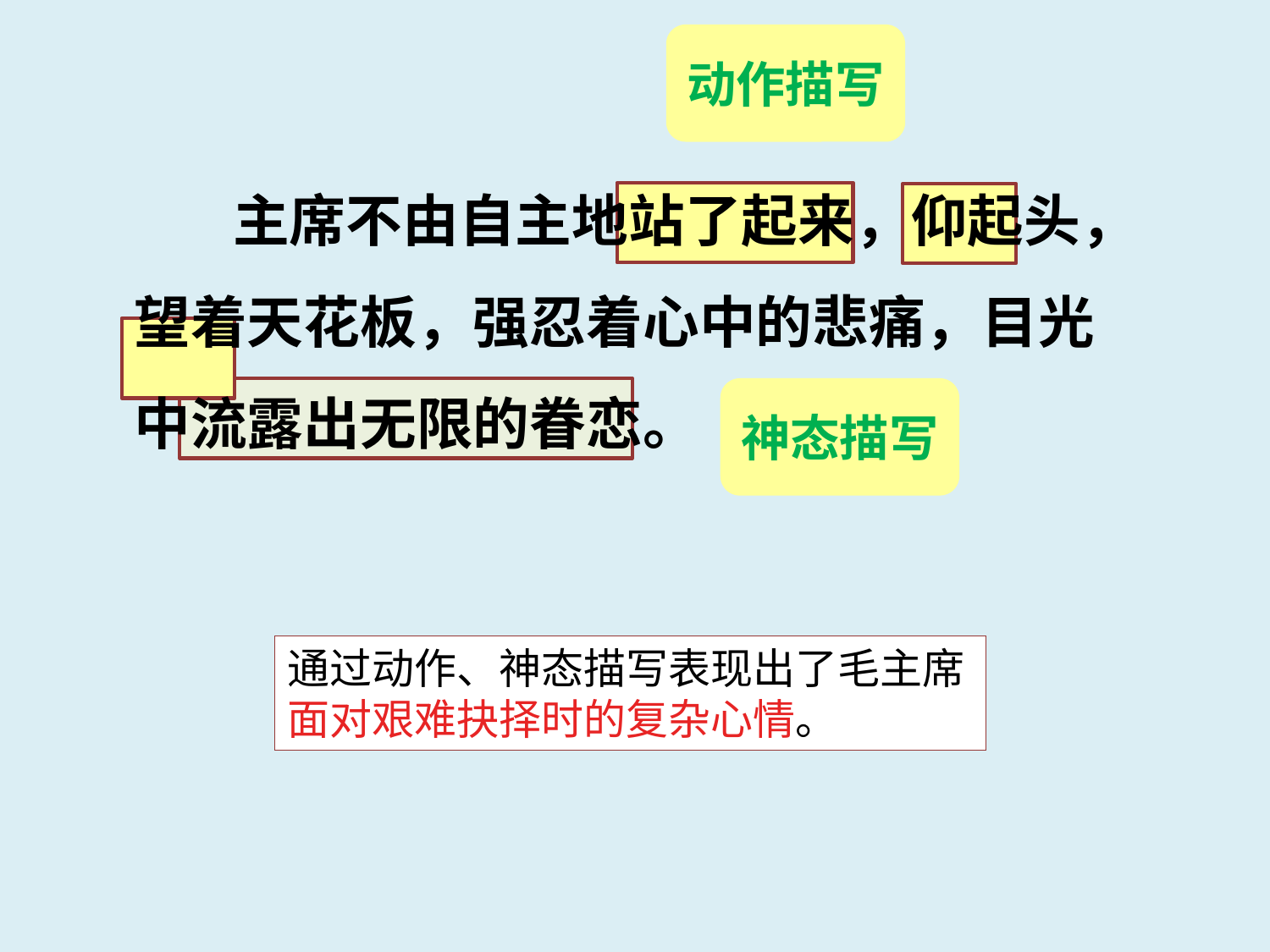

动作描写
主席不由自主地站了起来，仰起头，望着天花板，强忍着心中的悲痛，目光中流露出无限的眷恋。

神态描写
通过动作、神态描写表现出了毛主席面对艰难抉择时的复杂心情。